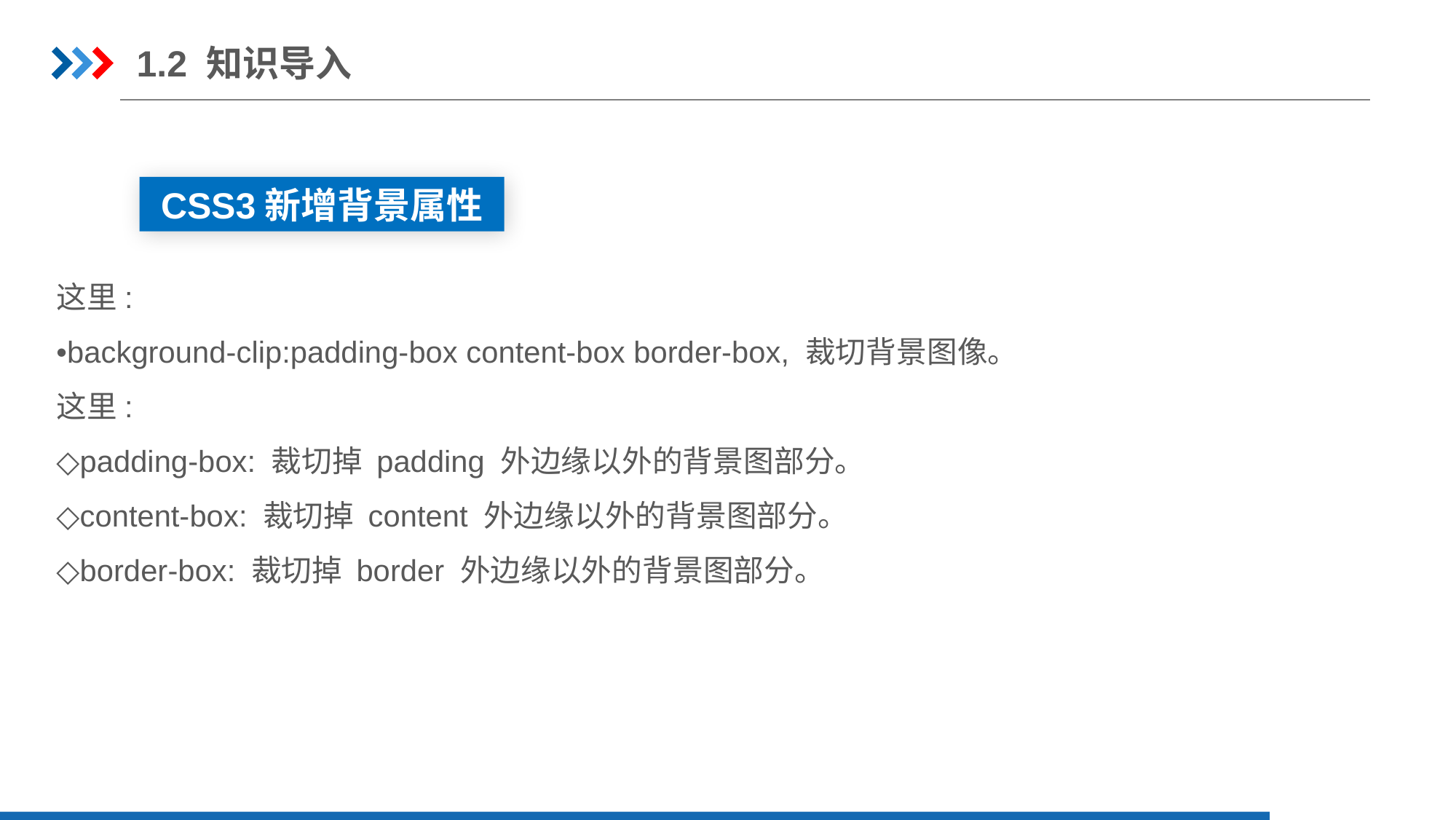

1.2 知识导入
CSS3新增背景属性
这里:
•background-clip:padding-box content-box border-box, 裁切背景图像。
这里:
◇padding-box: 裁切掉 padding 外边缘以外的背景图部分。
◇content-box: 裁切掉 content 外边缘以外的背景图部分。
◇border-box: 裁切掉 border 外边缘以外的背景图部分。